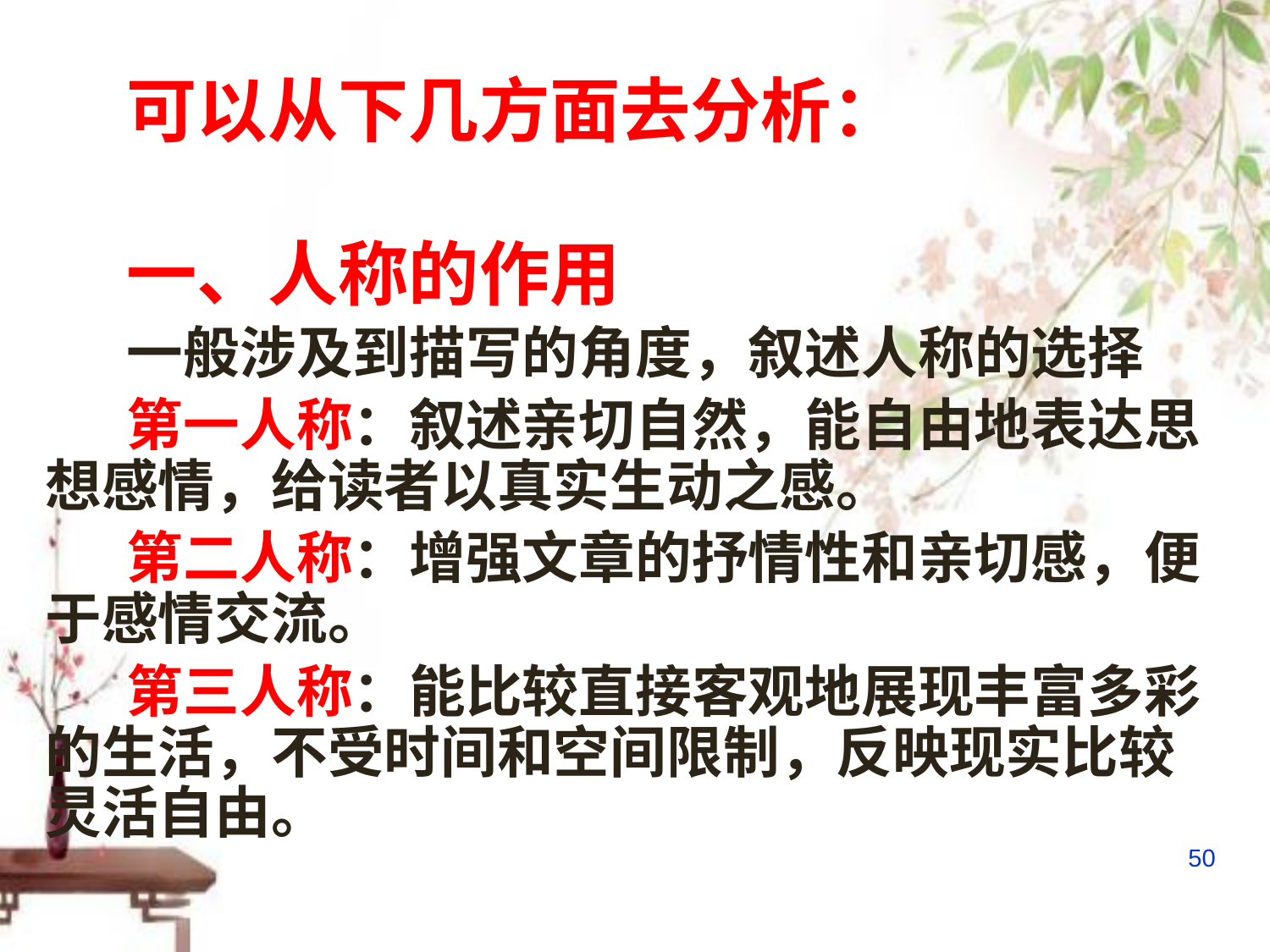

可以从下几方面去分析：

一、人称的作用
一般涉及到描写的角度，叙述人称的选择
第一人称：叙述亲切自然，能自由地表达思想感情，给读者以真实生动之感。
第二人称：增强文章的抒情性和亲切感，便于感情交流。
第三人称：能比较直接客观地展现丰富多彩的生活，不受时间和空间限制，反映现实比较灵活自由。
50